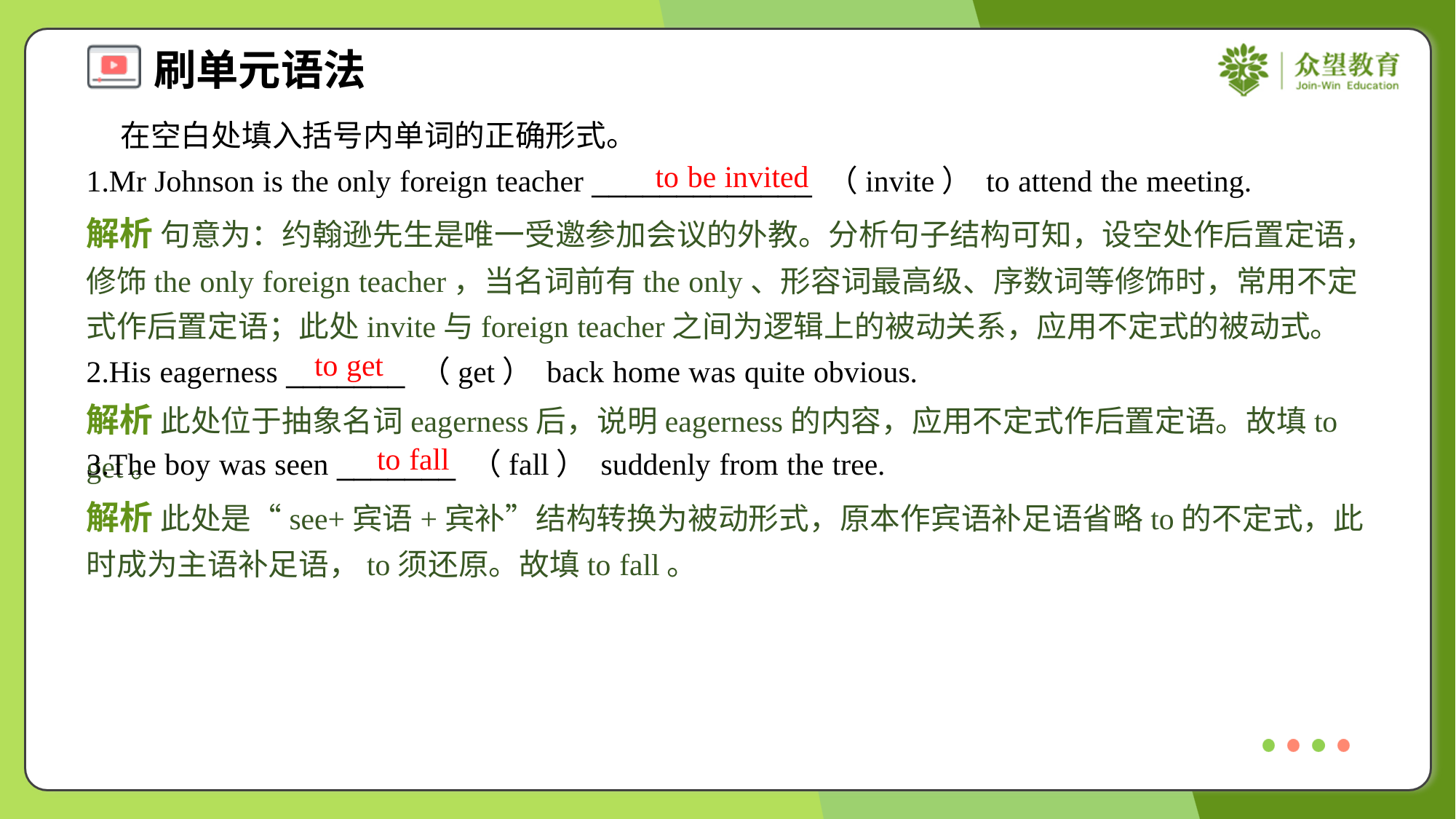

在空白处填入括号内单词的正确形式。
1.Mr Johnson is the only foreign teacher _____________ （invite） to attend the meeting.
to be invited
解析 句意为：约翰逊先生是唯一受邀参加会议的外教。分析句子结构可知，设空处作后置定语，修饰the only foreign teacher，当名词前有the only、形容词最高级、序数词等修饰时，常用不定式作后置定语；此处invite与foreign teacher之间为逻辑上的被动关系，应用不定式的被动式。
to get
2.His eagerness _______ （get） back home was quite obvious.
解析 此处位于抽象名词eagerness后，说明eagerness的内容，应用不定式作后置定语。故填to get。
to fall
3.The boy was seen _______ （fall） suddenly from the tree.
解析 此处是“see+宾语+宾补”结构转换为被动形式，原本作宾语补足语省略to的不定式，此时成为主语补足语，to须还原。故填to fall。